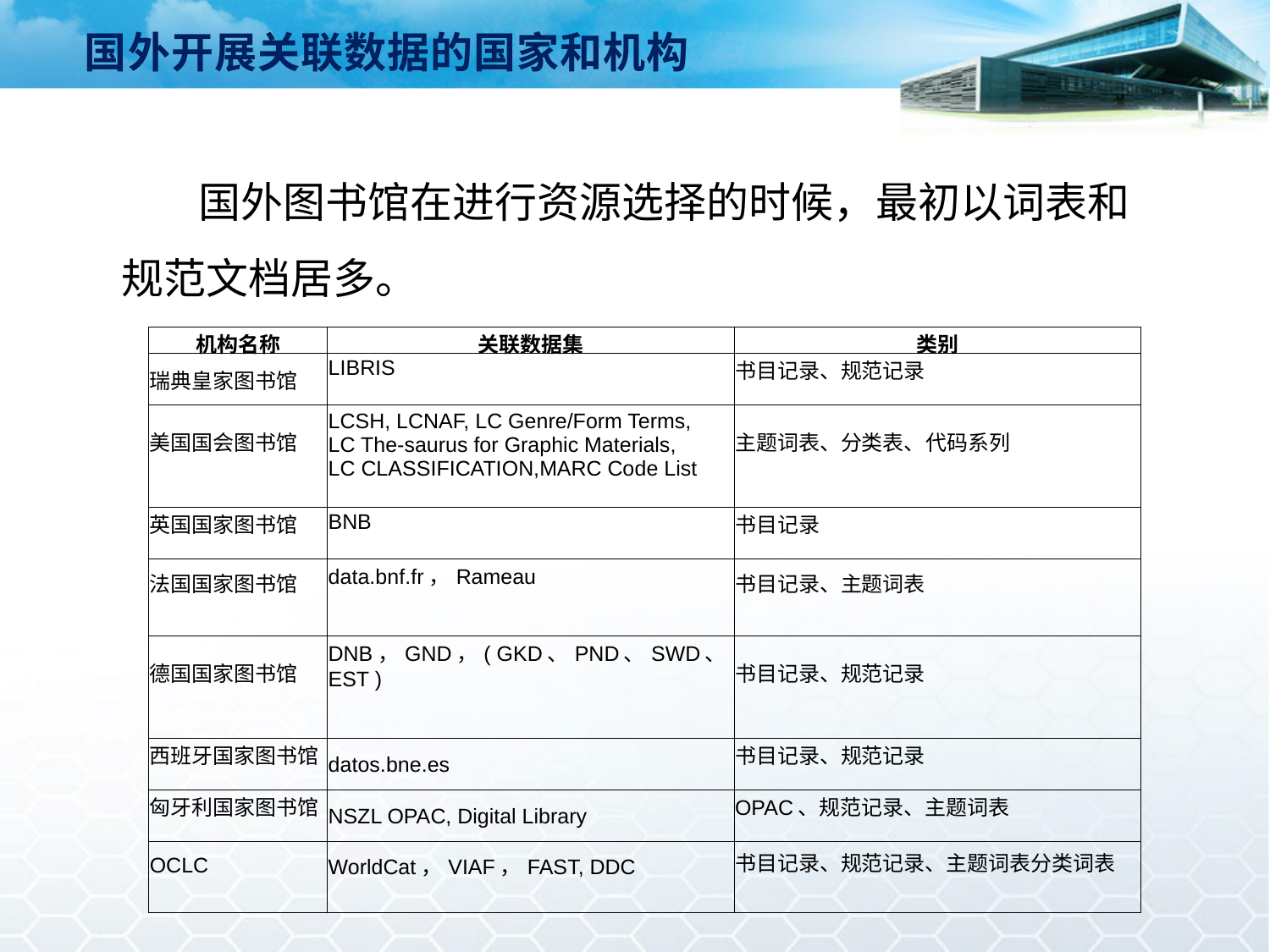

国外开展关联数据的国家和机构

       国外图书馆在进行资源选择的时候，最初以词表和规范文档居多。

| 机构名称 | 关联数据集 | 类别 |
| --- | --- | --- |
| 瑞典皇家图书馆 | LIBRIS | 书目记录、规范记录 |
| 美国国会图书馆 | LCSH, LCNAF, LC Genre/Form Terms, LC The-saurus for Graphic Materials, LC CLASSIFICATION,MARC Code List | 主题词表、分类表、代码系列 |
| 英国国家图书馆 | BNB | 书目记录 |
| 法国国家图书馆 | data.bnf.fr，Rameau | 书目记录、主题词表 |
| 德国国家图书馆 | DNB，GND，( GKD、PND、SWD、EST ) | 书目记录、规范记录 |
| 西班牙国家图书馆 | datos.bne.es | 书目记录、规范记录 |
| 匈牙利国家图书馆 | NSZL OPAC, Digital Library | OPAC、规范记录、主题词表 |
| OCLC | WorldCat，VIAF，FAST, DDC | 书目记录、规范记录、主题词表分类词表 |